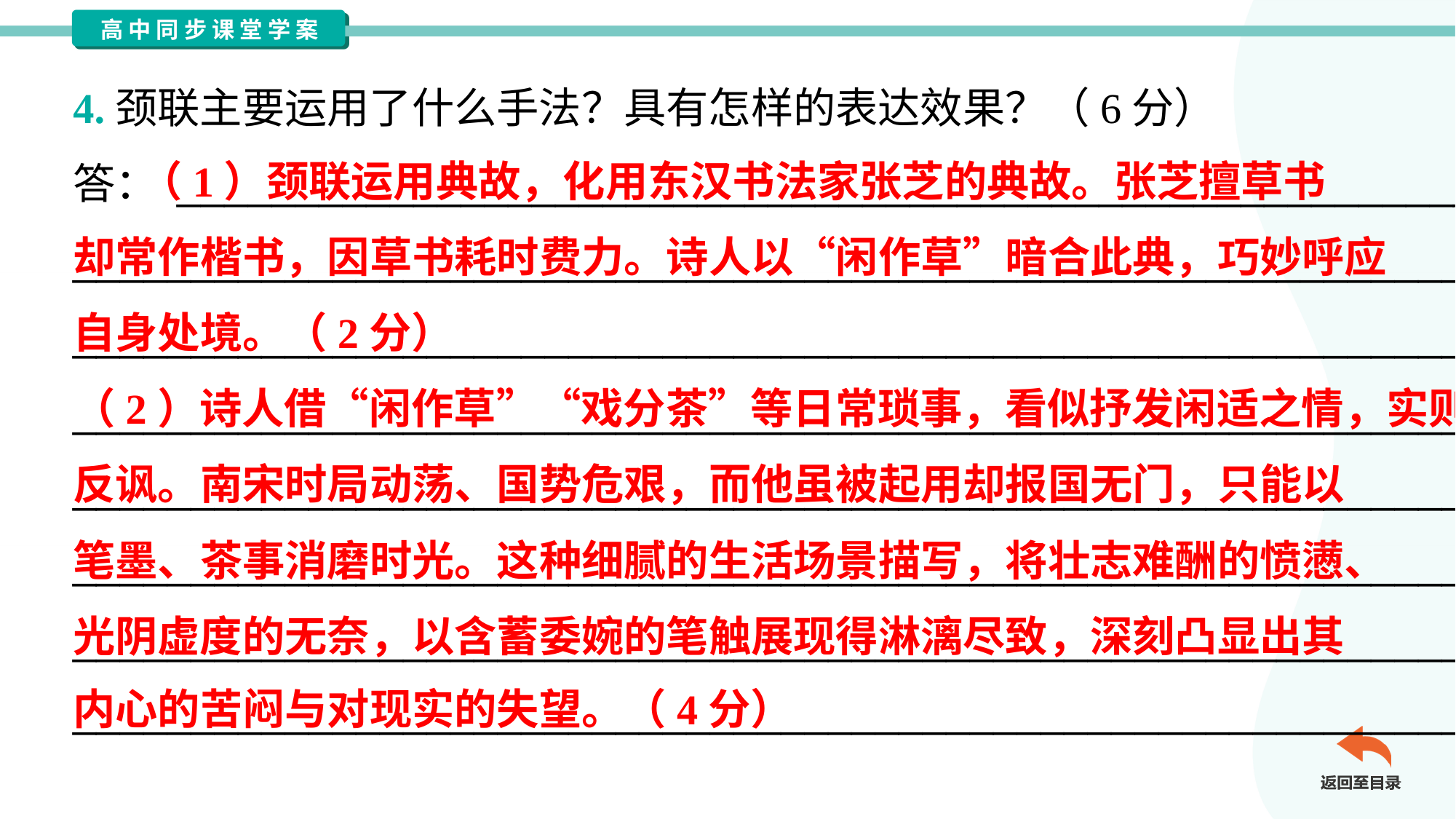

4.颈联主要运用了什么手法？具有怎样的表达效果？（6分）
答： ________________________________________________________
_____________________________________________________________
_____________________________________________________________
_____________________________________________________________
_____________________________________________________________
_____________________________________________________________
_____________________________________________________________
_____________________________________________________________
      （1）颈联运用典故，化用东汉书法家张芝的典故。张芝擅草书
却常作楷书，因草书耗时费力。诗人以“闲作草”暗合此典，巧妙呼应
自身处境。（2分）
（2）诗人借“闲作草”“戏分茶”等日常琐事，看似抒发闲适之情，实则
反讽。南宋时局动荡、国势危艰，而他虽被起用却报国无门，只能以
笔墨、茶事消磨时光。这种细腻的生活场景描写，将壮志难酬的愤懑、
光阴虚度的无奈，以含蓄委婉的笔触展现得淋漓尽致，深刻凸显出其
内心的苦闷与对现实的失望。（4分）